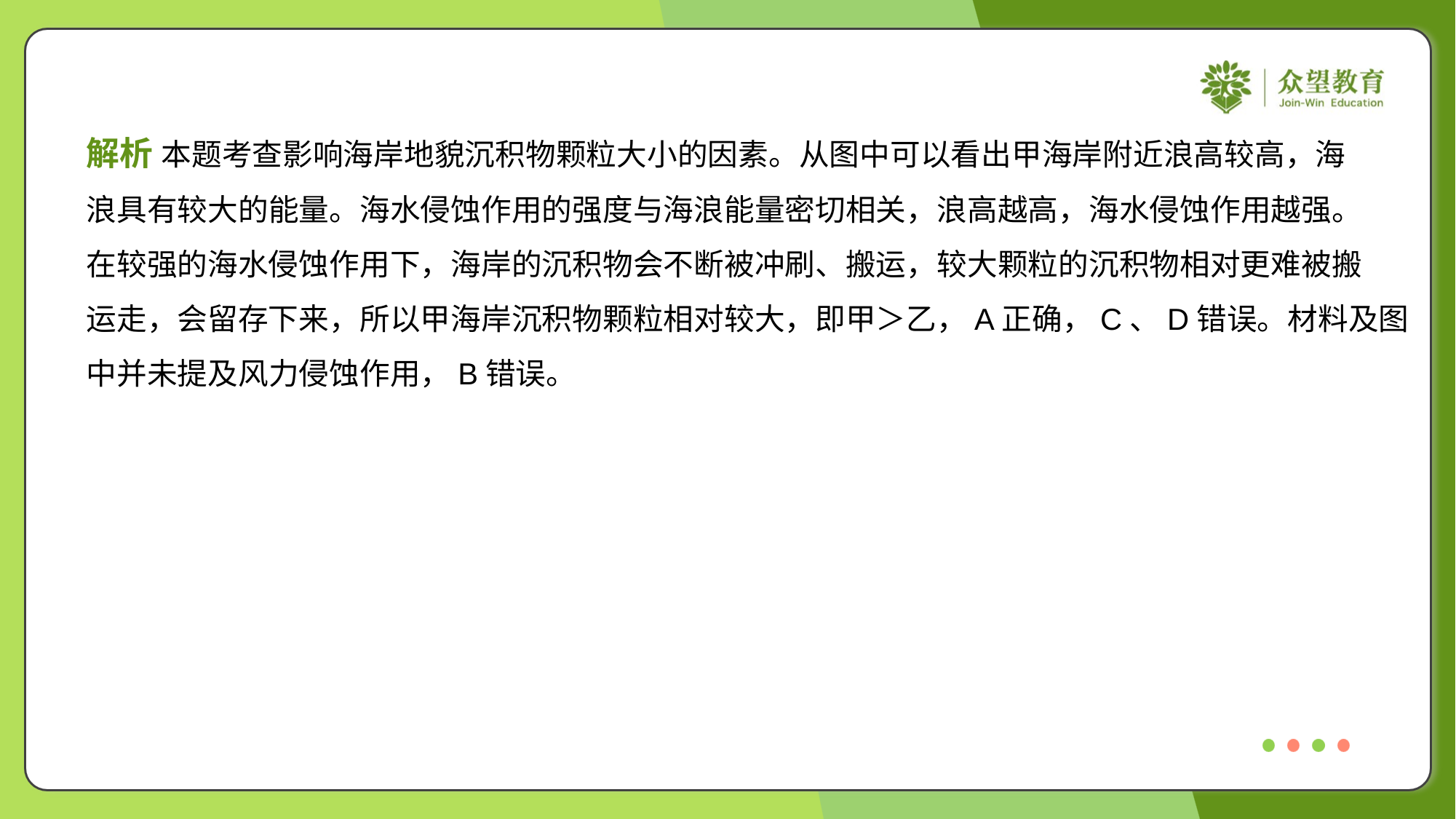

解析 本题考查影响海岸地貌沉积物颗粒大小的因素。从图中可以看出甲海岸附近浪高较高，海
浪具有较大的能量。海水侵蚀作用的强度与海浪能量密切相关，浪高越高，海水侵蚀作用越强。
在较强的海水侵蚀作用下，海岸的沉积物会不断被冲刷、搬运，较大颗粒的沉积物相对更难被搬
运走，会留存下来，所以甲海岸沉积物颗粒相对较大，即甲＞乙，A正确，C、D错误。材料及图
中并未提及风力侵蚀作用，B错误。